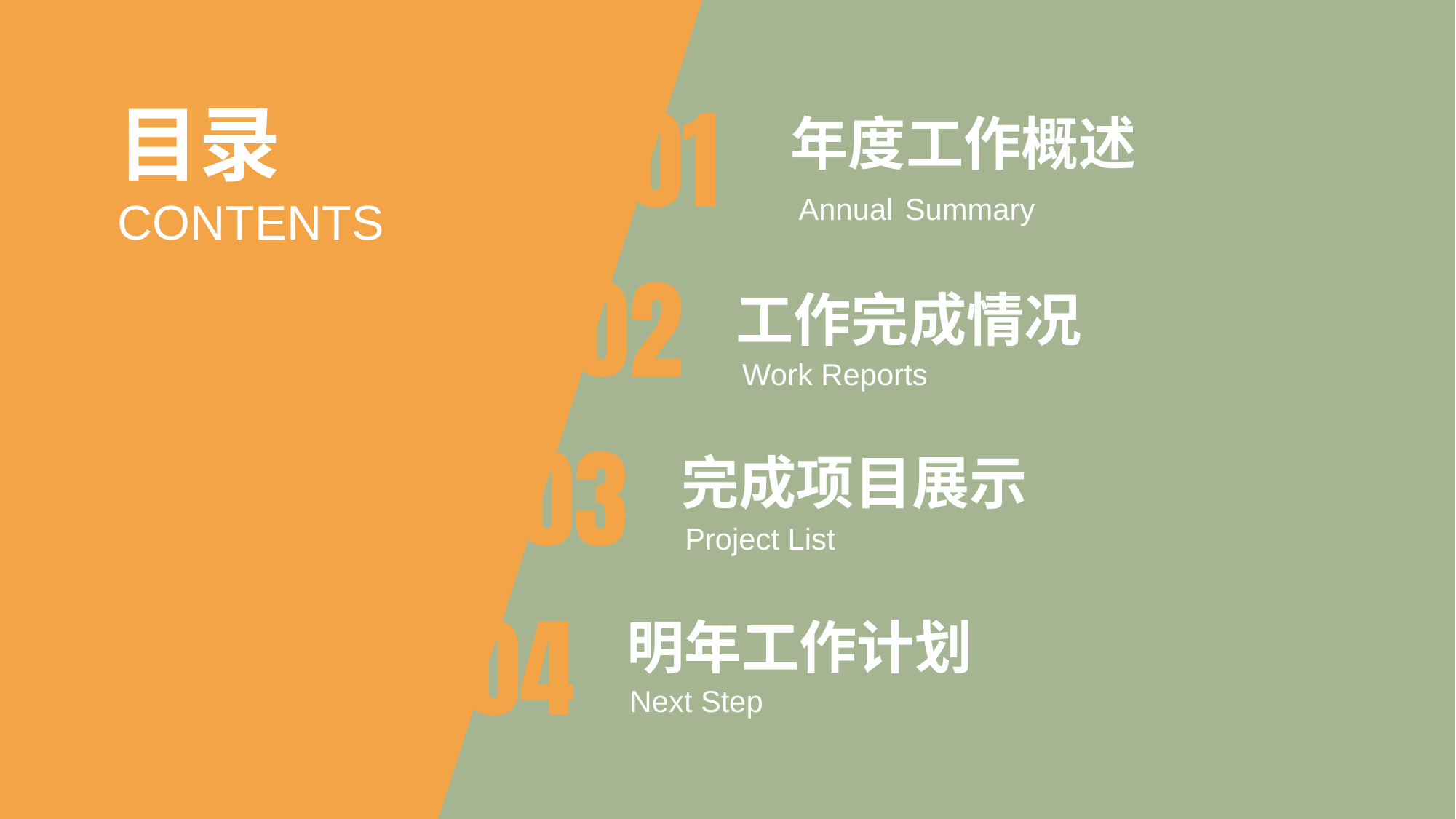

目录
CONTENTS
01
年度工作概述
Annual Summary
02
工作完成情况
Work Reports
03
完成项目展示
Project List
04
明年工作计划
Next Step